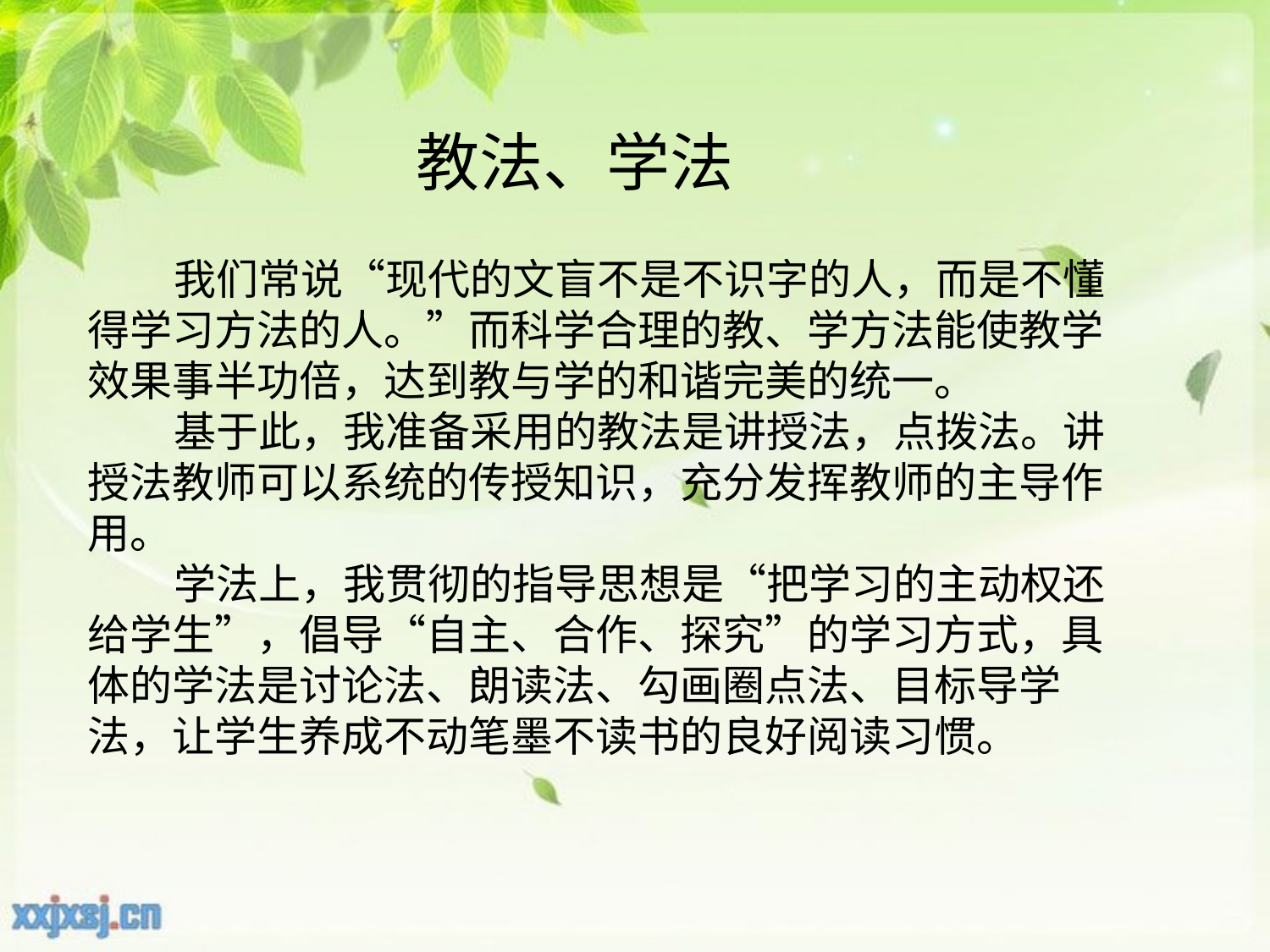

教法、学法
        我们常说“现代的文盲不是不识字的人，而是不懂得学习方法的人。”而科学合理的教、学方法能使教学效果事半功倍，达到教与学的和谐完美的统一。
        基于此，我准备采用的教法是讲授法，点拨法。讲授法教师可以系统的传授知识，充分发挥教师的主导作用。
        学法上，我贯彻的指导思想是“把学习的主动权还给学生”，倡导“自主、合作、探究”的学习方式，具体的学法是讨论法、朗读法、勾画圈点法、目标导学法，让学生养成不动笔墨不读书的良好阅读习惯。